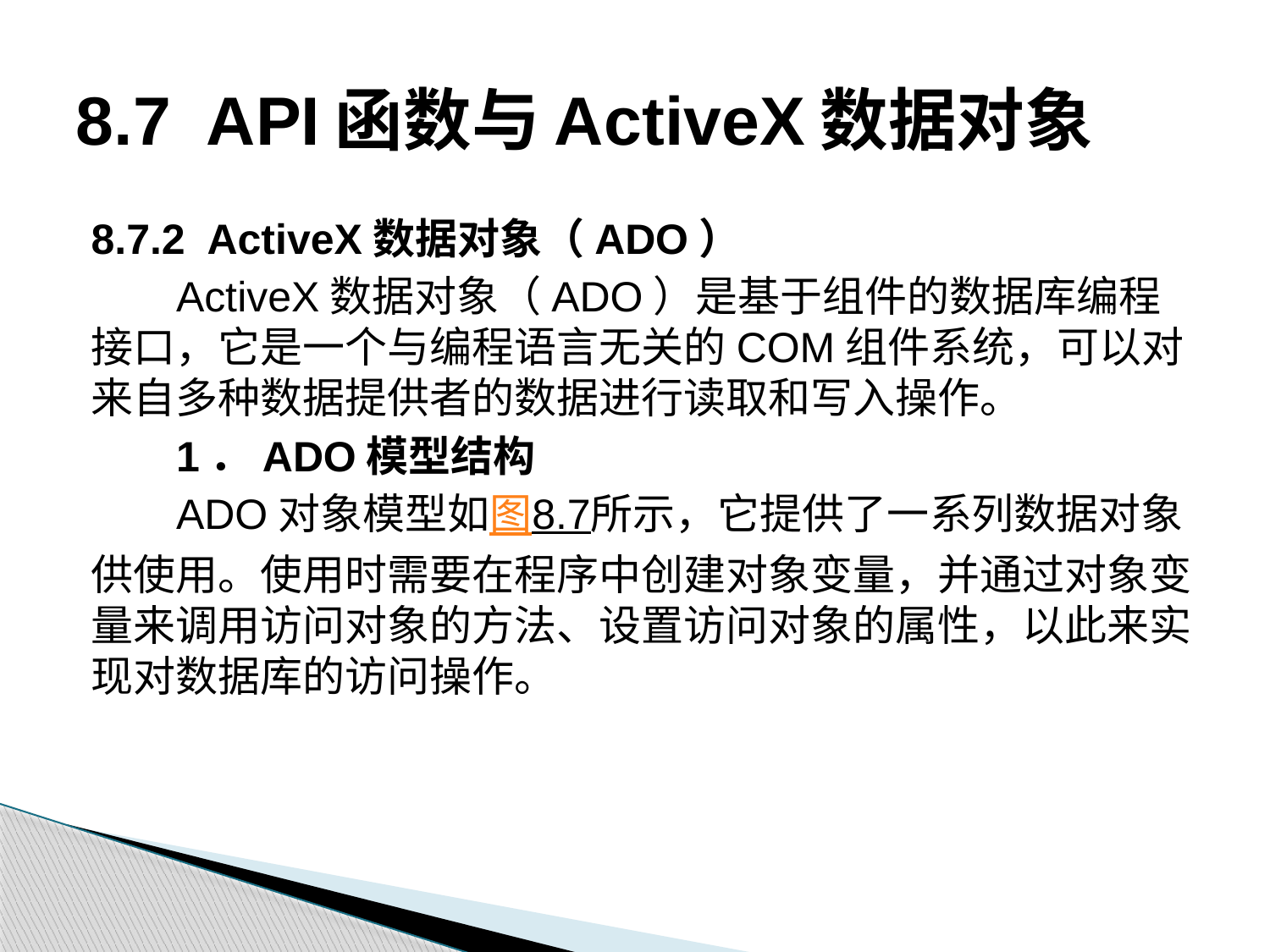

# 8.7  API函数与ActiveX数据对象
8.7.2  ActiveX数据对象（ADO）
ActiveX数据对象（ADO）是基于组件的数据库编程接口，它是一个与编程语言无关的COM组件系统，可以对来自多种数据提供者的数据进行读取和写入操作。
1．ADO模型结构
ADO对象模型如图8.7所示，它提供了一系列数据对象供使用。使用时需要在程序中创建对象变量，并通过对象变量来调用访问对象的方法、设置访问对象的属性，以此来实现对数据库的访问操作。